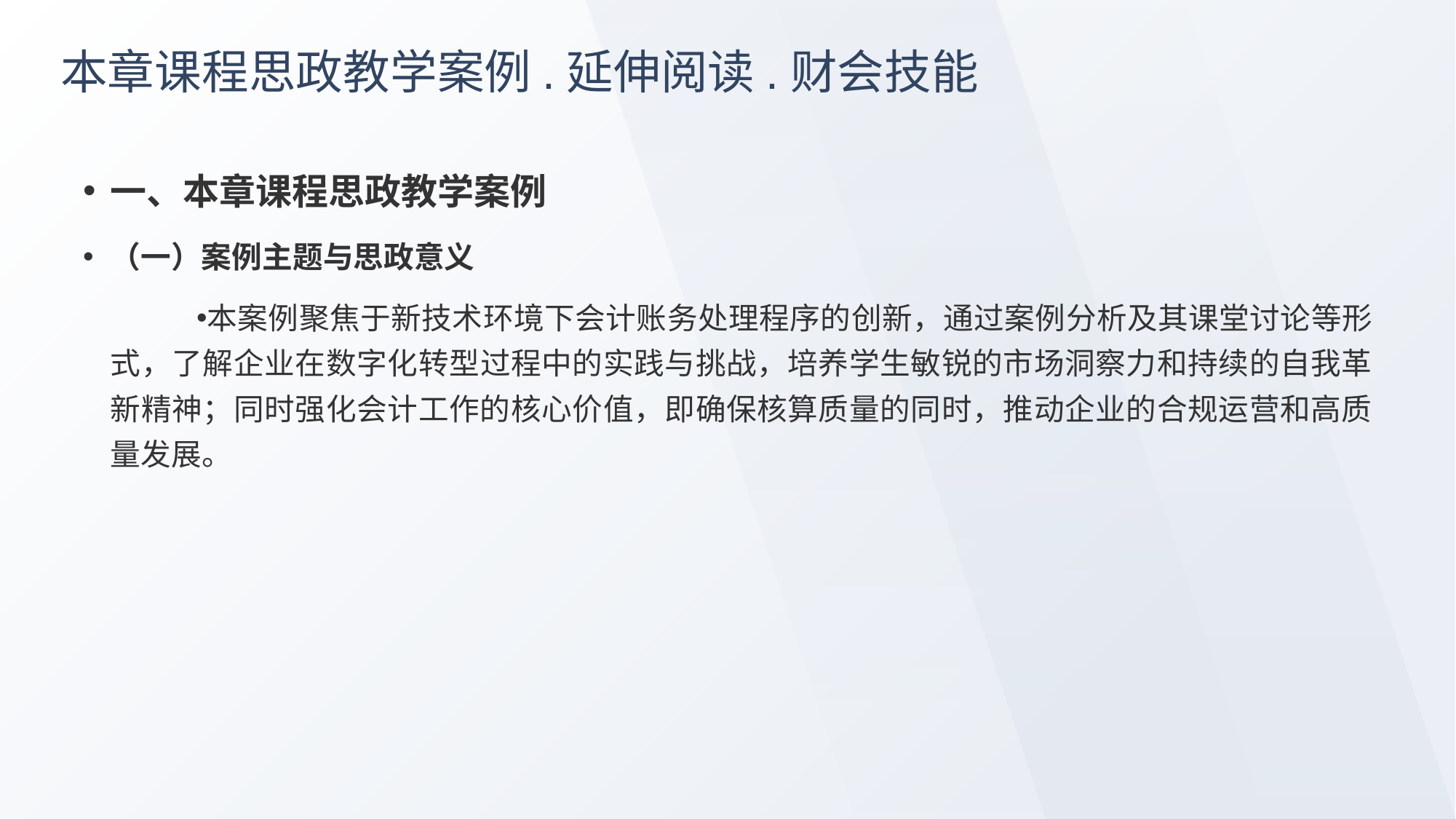

# 本章课程思政教学案例.延伸阅读.财会技能
一、本章课程思政教学案例
（一）案例主题与思政意义
本案例聚焦于新技术环境下会计账务处理程序的创新，通过案例分析及其课堂讨论等形式，了解企业在数字化转型过程中的实践与挑战，培养学生敏锐的市场洞察力和持续的自我革新精神；同时强化会计工作的核心价值，即确保核算质量的同时，推动企业的合规运营和高质量发展。